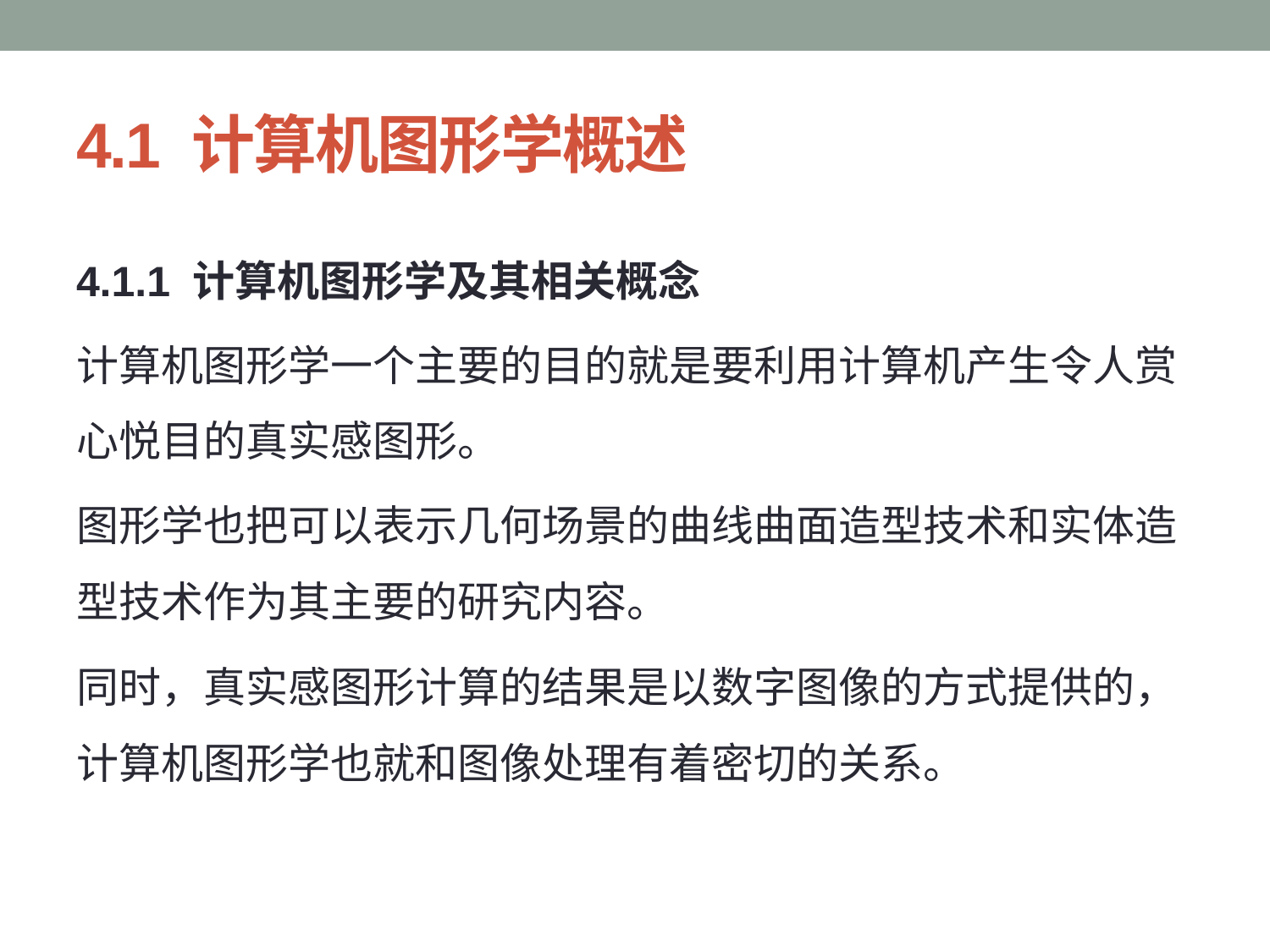

# 4.1 计算机图形学概述
4.1.1 计算机图形学及其相关概念
计算机图形学一个主要的目的就是要利用计算机产生令人赏心悦目的真实感图形。
图形学也把可以表示几何场景的曲线曲面造型技术和实体造型技术作为其主要的研究内容。
同时，真实感图形计算的结果是以数字图像的方式提供的，计算机图形学也就和图像处理有着密切的关系。